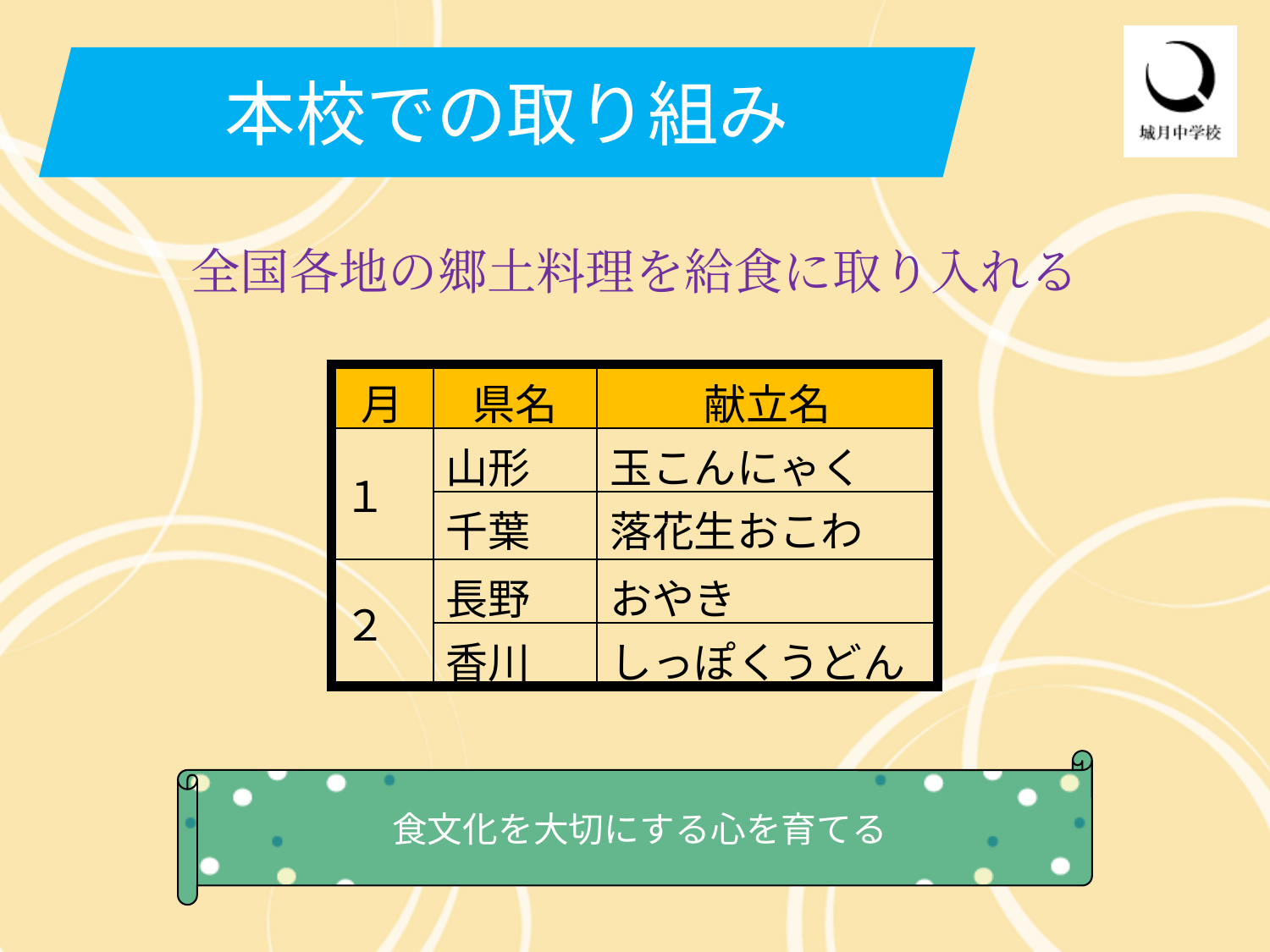

本校での取り組み
全国各地の郷土料理を給食に取り入れる
| 月 | 県名 | 献立名 |
| --- | --- | --- |
| １ | 山形 | 玉こんにゃく |
|  | 千葉 | 落花生おこわ |
| ２ | 長野 | おやき |
|  | 香川 | しっぽくうどん |
食文化を大切にする心を育てる